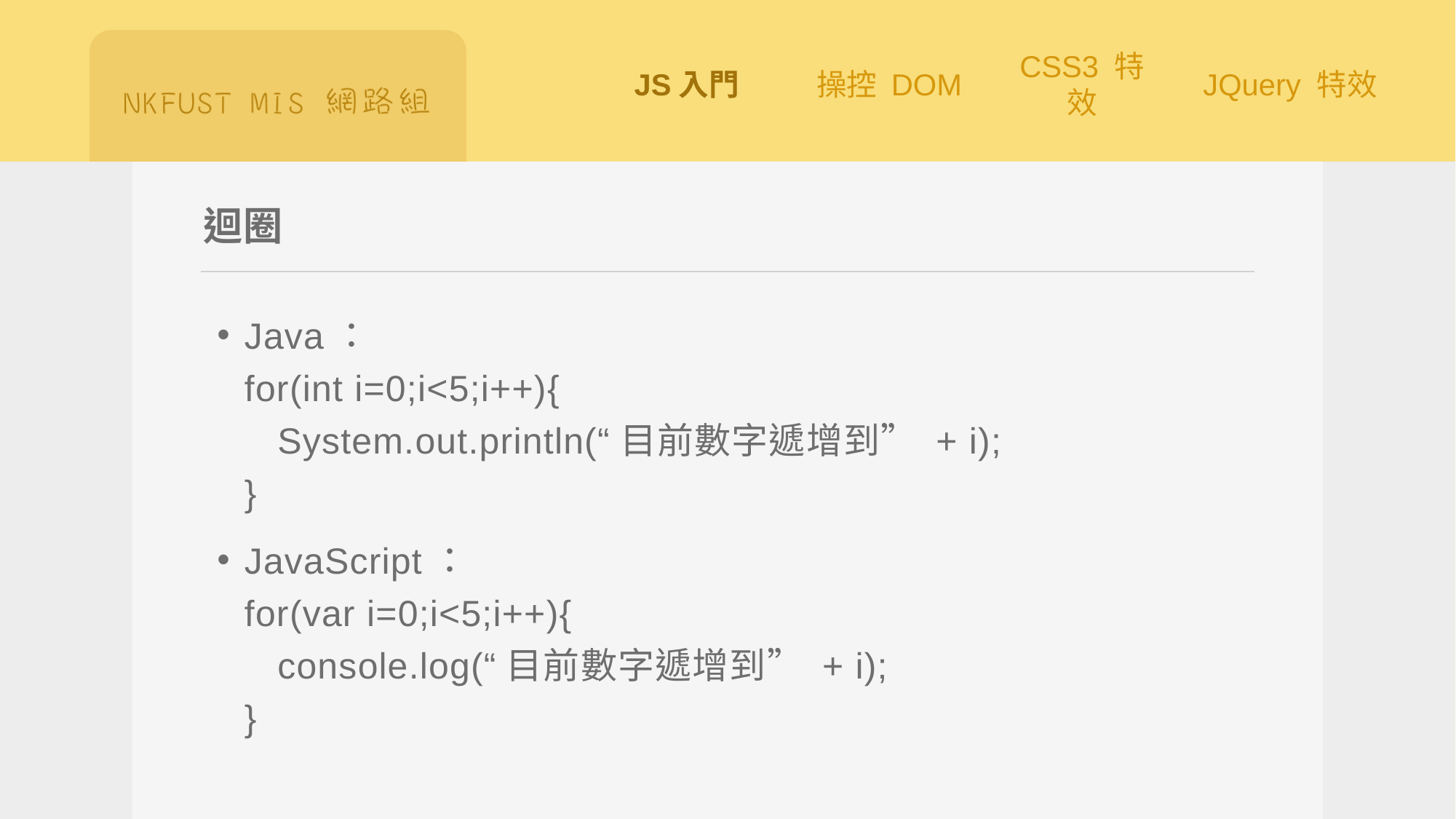

# 迴圈
Java：
for(int i=0;i<5;i++){
   System.out.println(“目前數字遞增到” + i);
}
JavaScript：
for(var i=0;i<5;i++){
   console.log(“目前數字遞增到” + i);
}